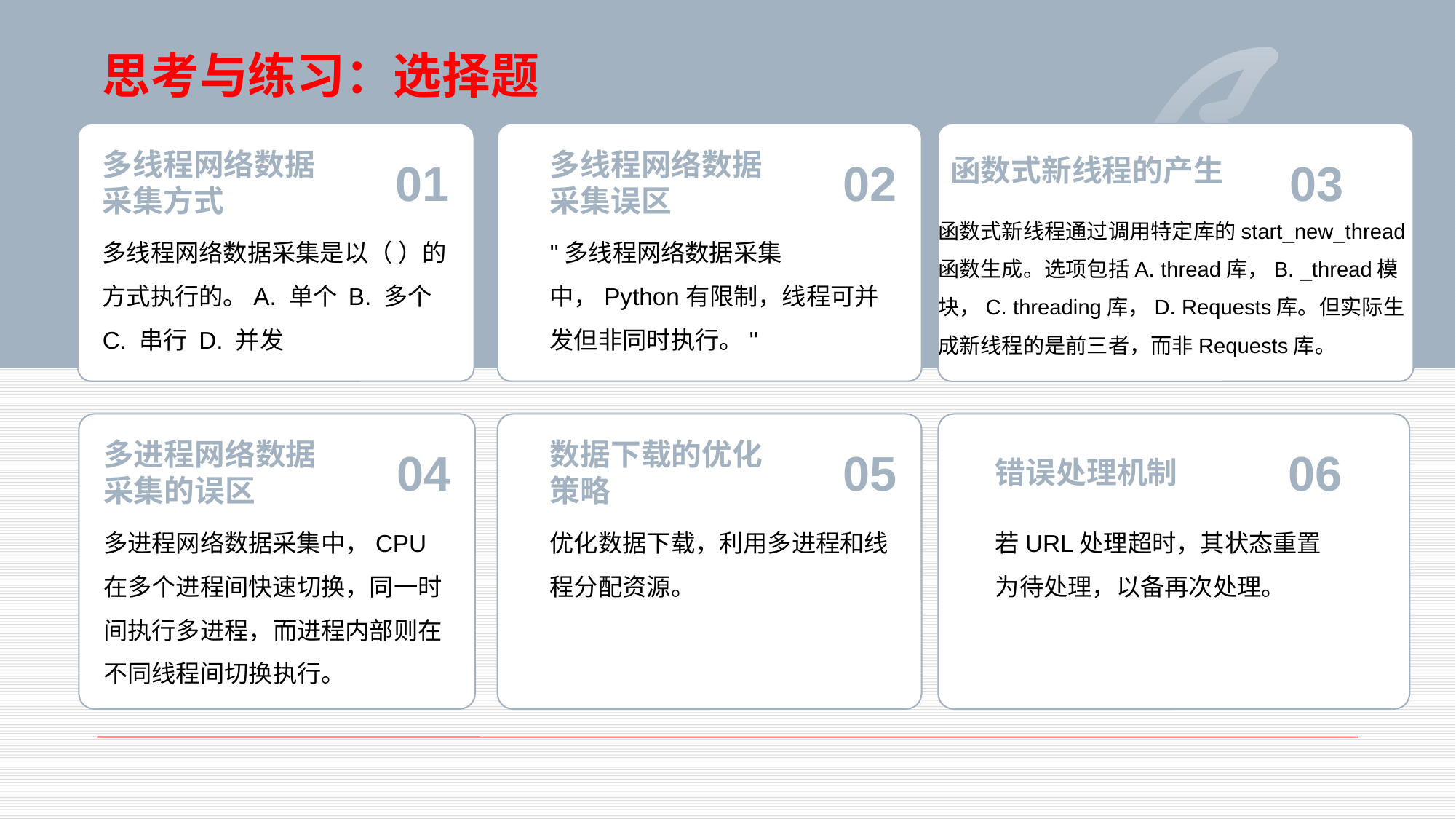

思考与练习：选择题

函数式新线程的产生
多线程网络数据采集方式
01
多线程网络数据采集误区
02
03
函数式新线程通过调用特定库的start_new_thread函数生成。选项包括A. thread库，B. _thread模块，C. threading库，D. Requests库。但实际生成新线程的是前三者，而非Requests库。
多线程网络数据采集是以（ ）的方式执行的。A. 单个 B. 多个C. 串行 D. 并发
"多线程网络数据采集中，Python有限制，线程可并发但非同时执行。"

多进程网络数据采集的误区
04
数据下载的优化策略
05
错误处理机制
06
多进程网络数据采集中，CPU在多个进程间快速切换，同一时间执行多进程，而进程内部则在不同线程间切换执行。
优化数据下载，利用多进程和线程分配资源。
若URL处理超时，其状态重置为待处理，以备再次处理。